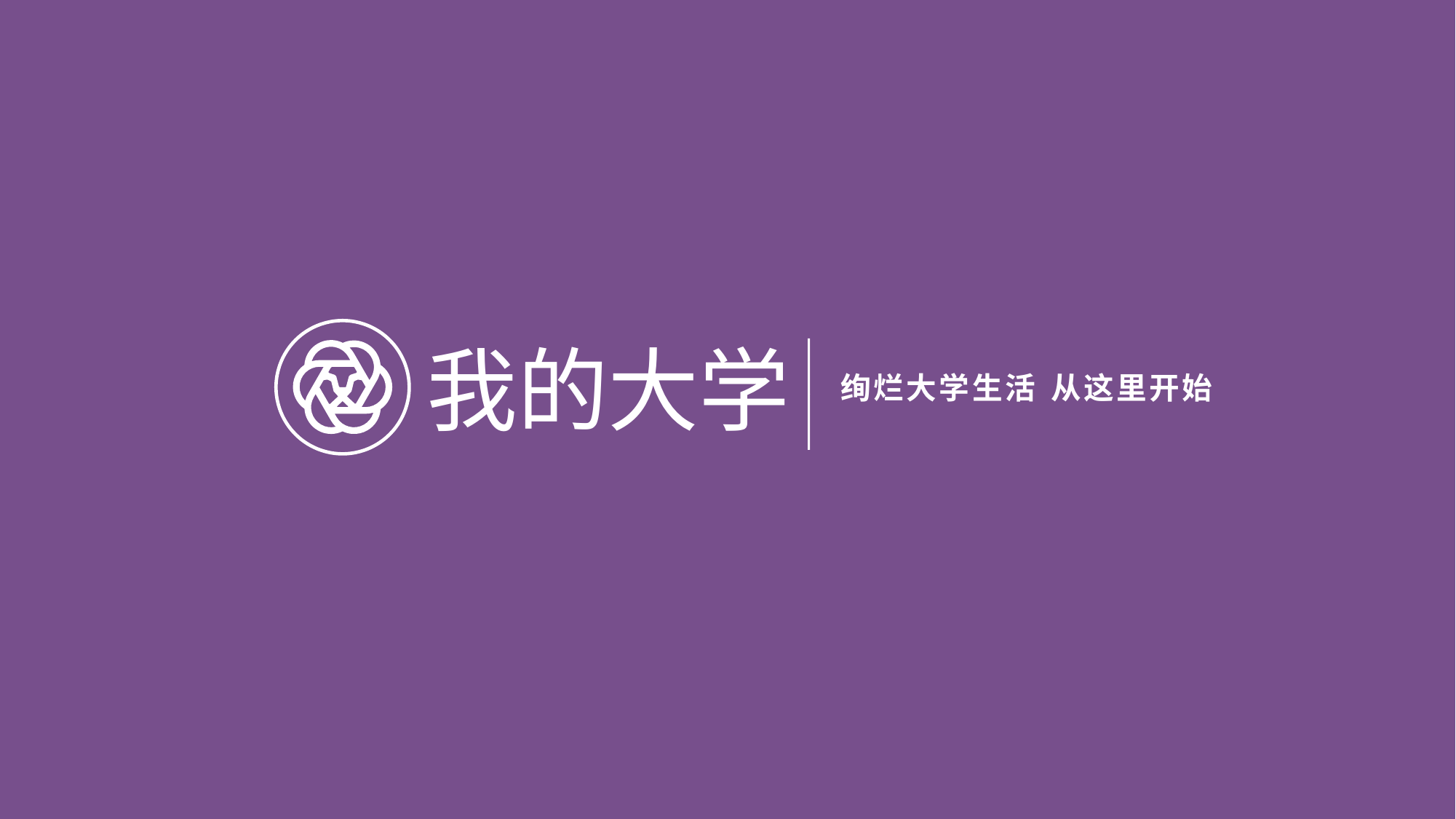

我的大学

绚
烂
大
学
生
活
从
这
里
开
始

招
生
办
公
室